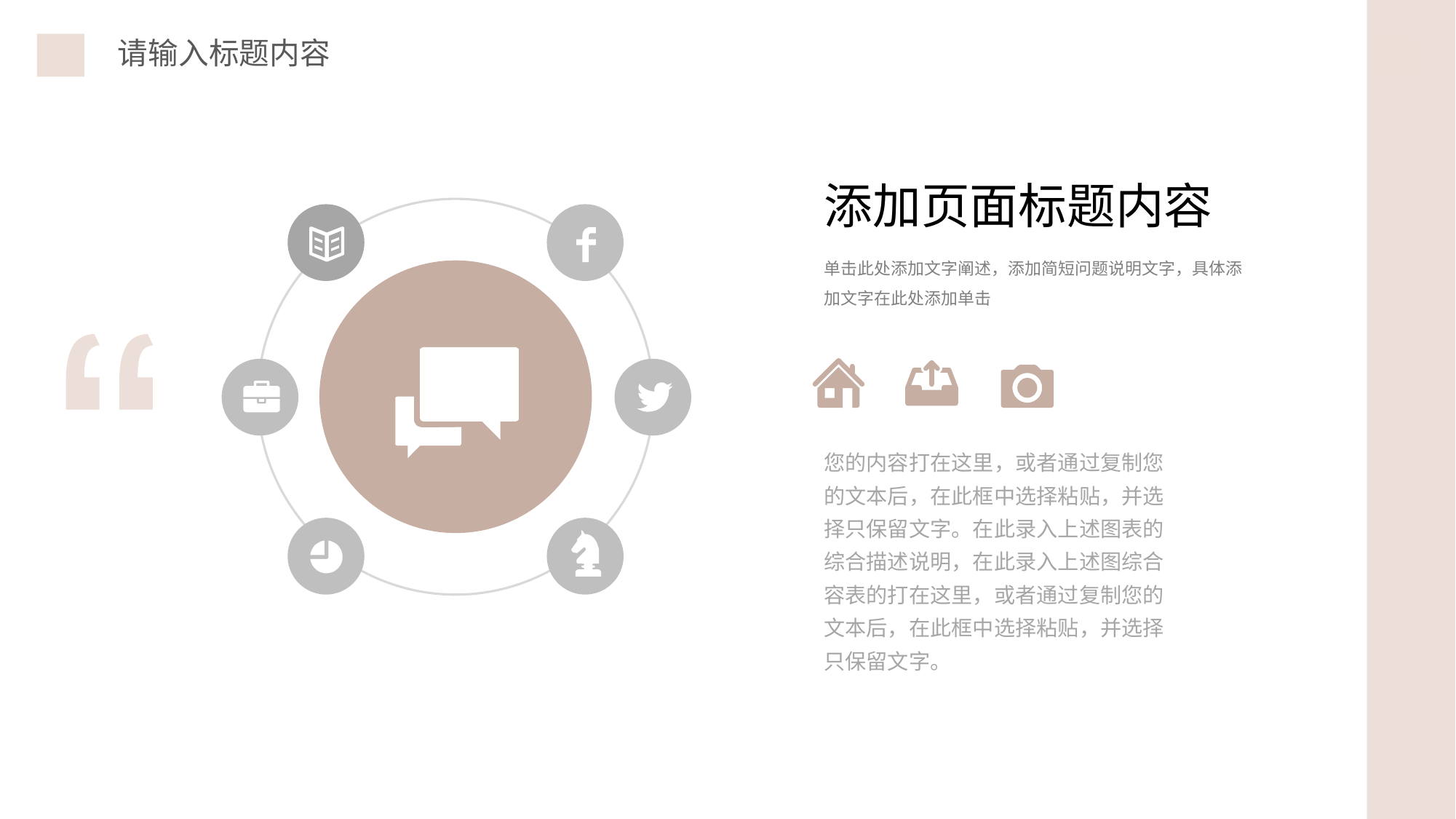

请输入标题内容

添加页面标题内容

单击此处添加文字阐述，添加简短问题说明文字，具体添加文字在此处添加单击

您的内容打在这里，或者通过复制您的文本后，在此框中选择粘贴，并选择只保留文字。在此录入上述图表的综合描述说明，在此录入上述图综合容表的打在这里，或者通过复制您的文本后，在此框中选择粘贴，并选择只保留文字。